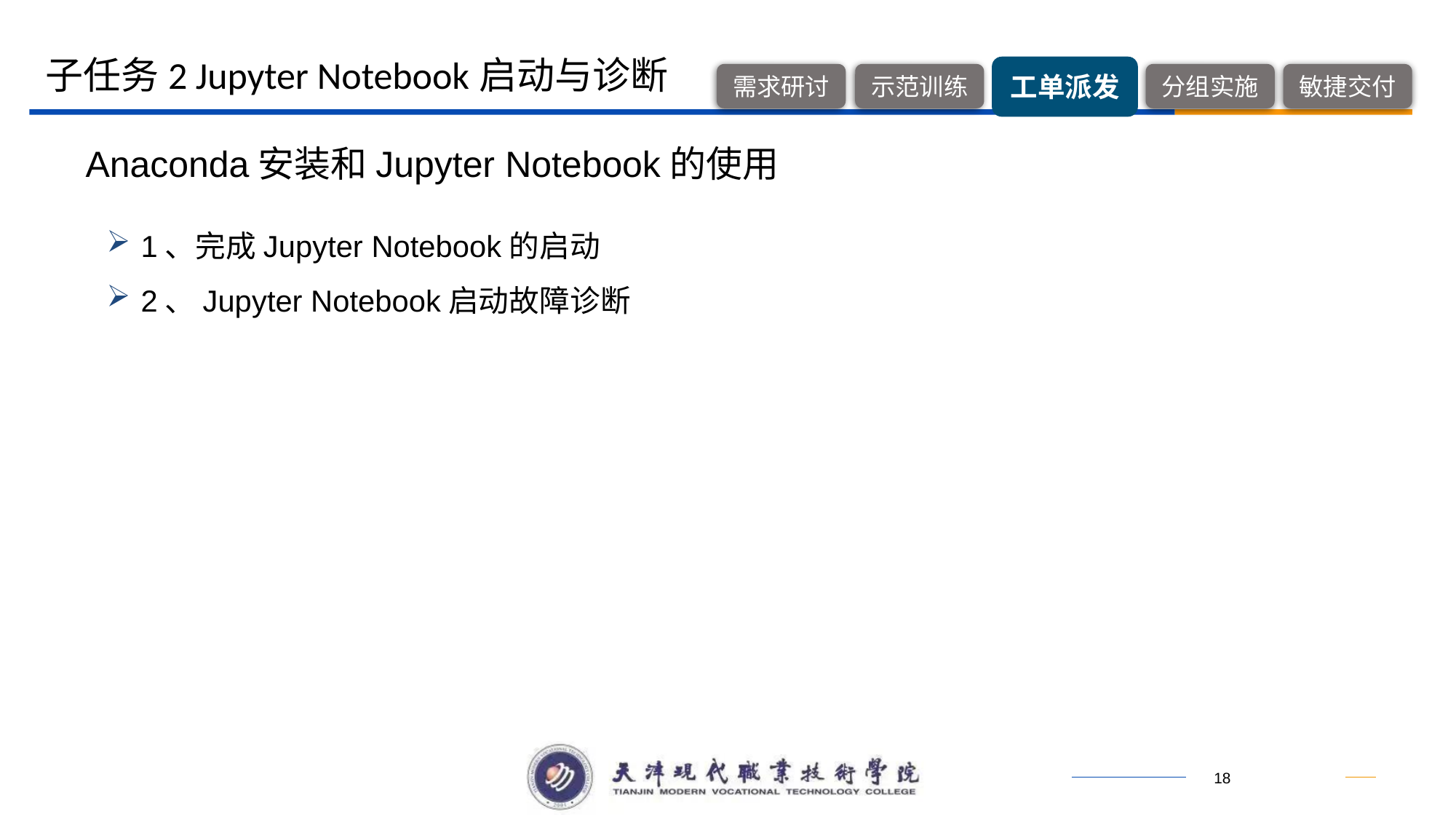

子任务2 Jupyter Notebook启动与诊断

Anaconda安装和Jupyter Notebook的使用
1、完成Jupyter Notebook的启动
2、Jupyter Notebook启动故障诊断